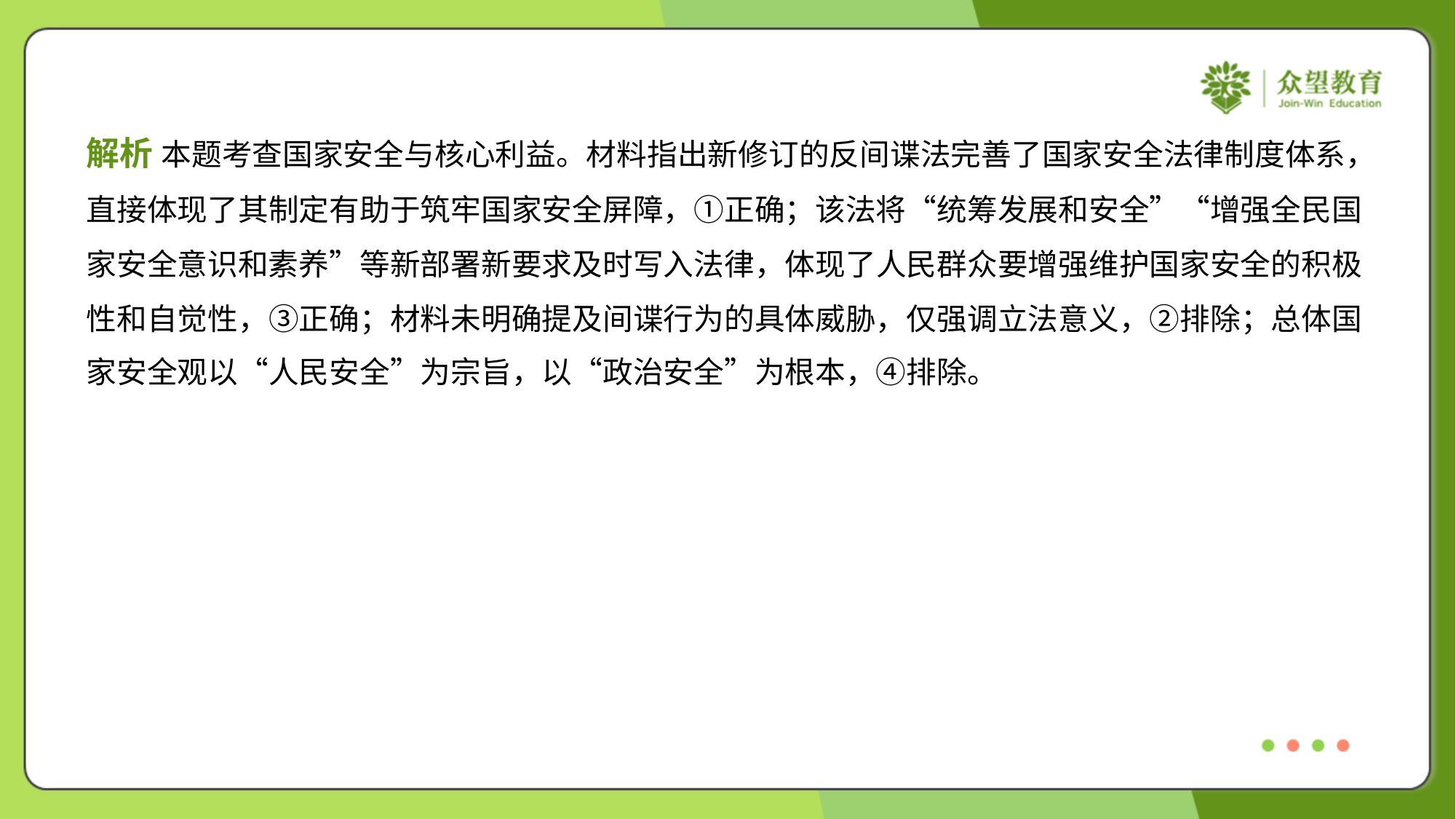

解析 本题考查国家安全与核心利益。材料指出新修订的反间谍法完善了国家安全法律制度体系，
直接体现了其制定有助于筑牢国家安全屏障，①正确；该法将“统筹发展和安全”“增强全民国
家安全意识和素养”等新部署新要求及时写入法律，体现了人民群众要增强维护国家安全的积极
性和自觉性，③正确；材料未明确提及间谍行为的具体威胁，仅强调立法意义，②排除；总体国
家安全观以“人民安全”为宗旨，以“政治安全”为根本，④排除。